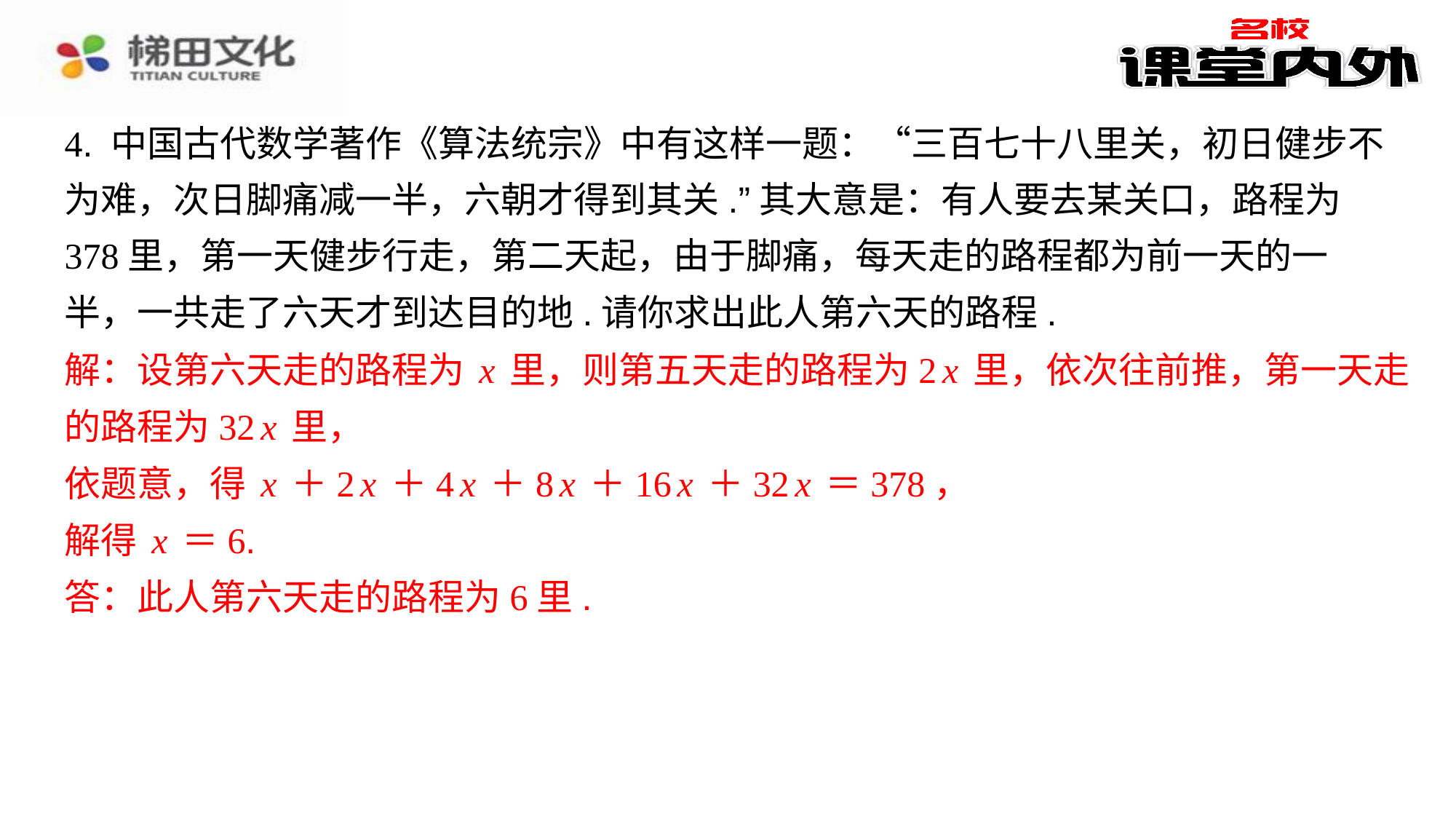

4. 中国古代数学著作《算法统宗》中有这样一题：“三百七十八里关，初日健步不
为难，次日脚痛减一半，六朝才得到其关.”其大意是：有人要去某关口，路程为
378里，第一天健步行走，第二天起，由于脚痛，每天走的路程都为前一天的一
半，一共走了六天才到达目的地.请你求出此人第六天的路程.
解：设第六天走的路程为x里，则第五天走的路程为2x里，依次往前推，第一天走
的路程为32x里，
依题意，得x＋2x＋4x＋8x＋16x＋32x＝378，
解得x＝6.
答：此人第六天走的路程为6里.
解：设第六天走的路程为x里，则第五天走的路程为2x里，依次往前推，第一天走
的路程为32x里，
依题意，得x＋2x＋4x＋8x＋16x＋32x＝378，
解得x＝6.
答：此人第六天走的路程为6里.